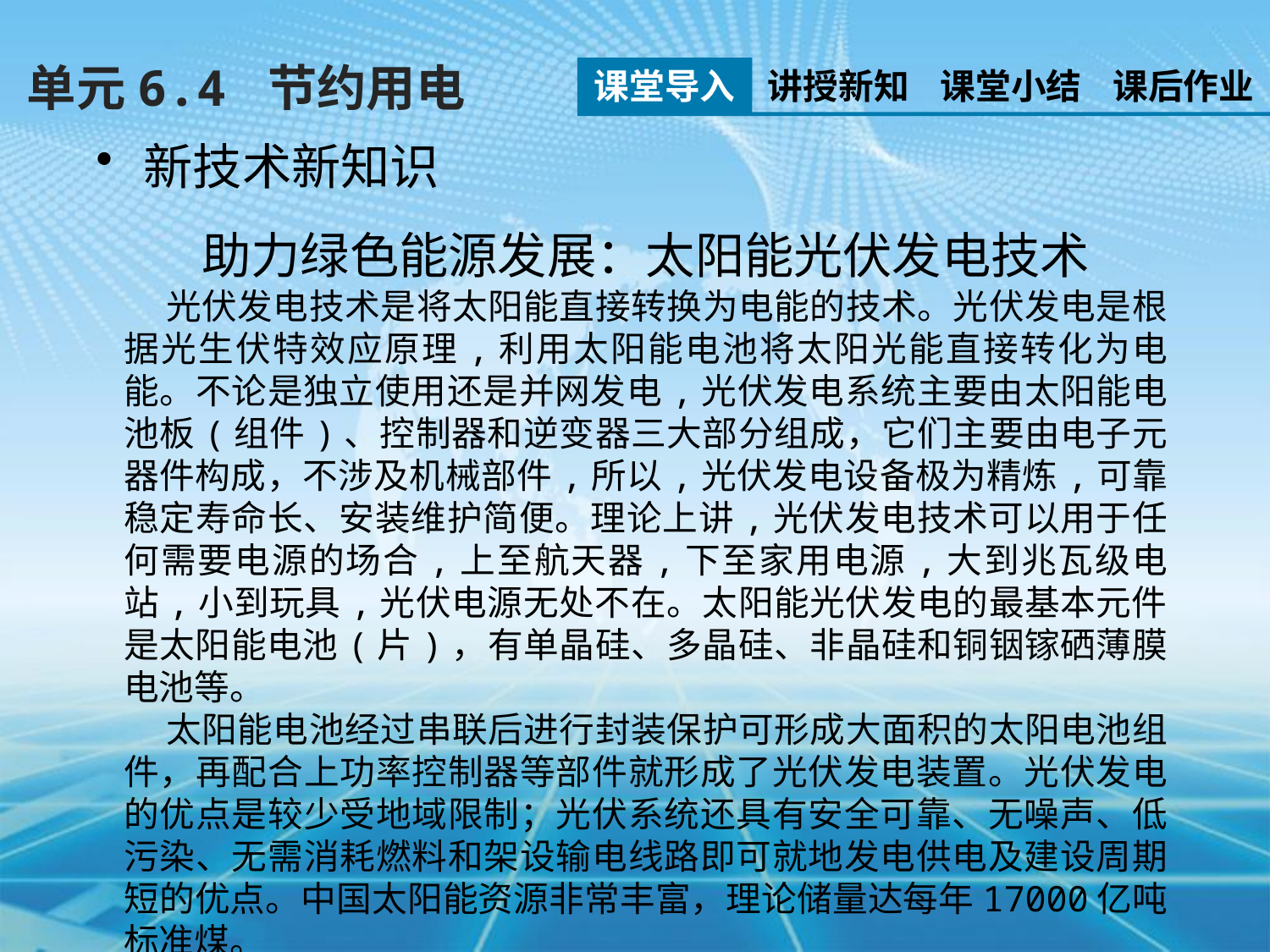

单元6.4 节约用电
课堂导入
讲授新知
课堂小结
课后作业
新技术新知识
助力绿色能源发展：太阳能光伏发电技术
    光伏发电技术是将太阳能直接转换为电能的技术。光伏发电是根据光生伏特效应原理,利用太阳能电池将太阳光能直接转化为电能。不论是独立使用还是并网发电,光伏发电系统主要由太阳能电池板(组件)、控制器和逆变器三大部分组成，它们主要由电子元器件构成，不涉及机械部件,所以,光伏发电设备极为精炼,可靠稳定寿命长、安装维护简便。理论上讲,光伏发电技术可以用于任何需要电源的场合,上至航天器,下至家用电源,大到兆瓦级电站,小到玩具,光伏电源无处不在。太阳能光伏发电的最基本元件是太阳能电池(片)，有单晶硅、多晶硅、非晶硅和铜铟镓硒薄膜电池等。
    太阳能电池经过串联后进行封装保护可形成大面积的太阳电池组件，再配合上功率控制器等部件就形成了光伏发电装置。光伏发电的优点是较少受地域限制；光伏系统还具有安全可靠、无噪声、低污染、无需消耗燃料和架设输电线路即可就地发电供电及建设周期短的优点。中国太阳能资源非常丰富，理论储量达每年17000亿吨标准煤。